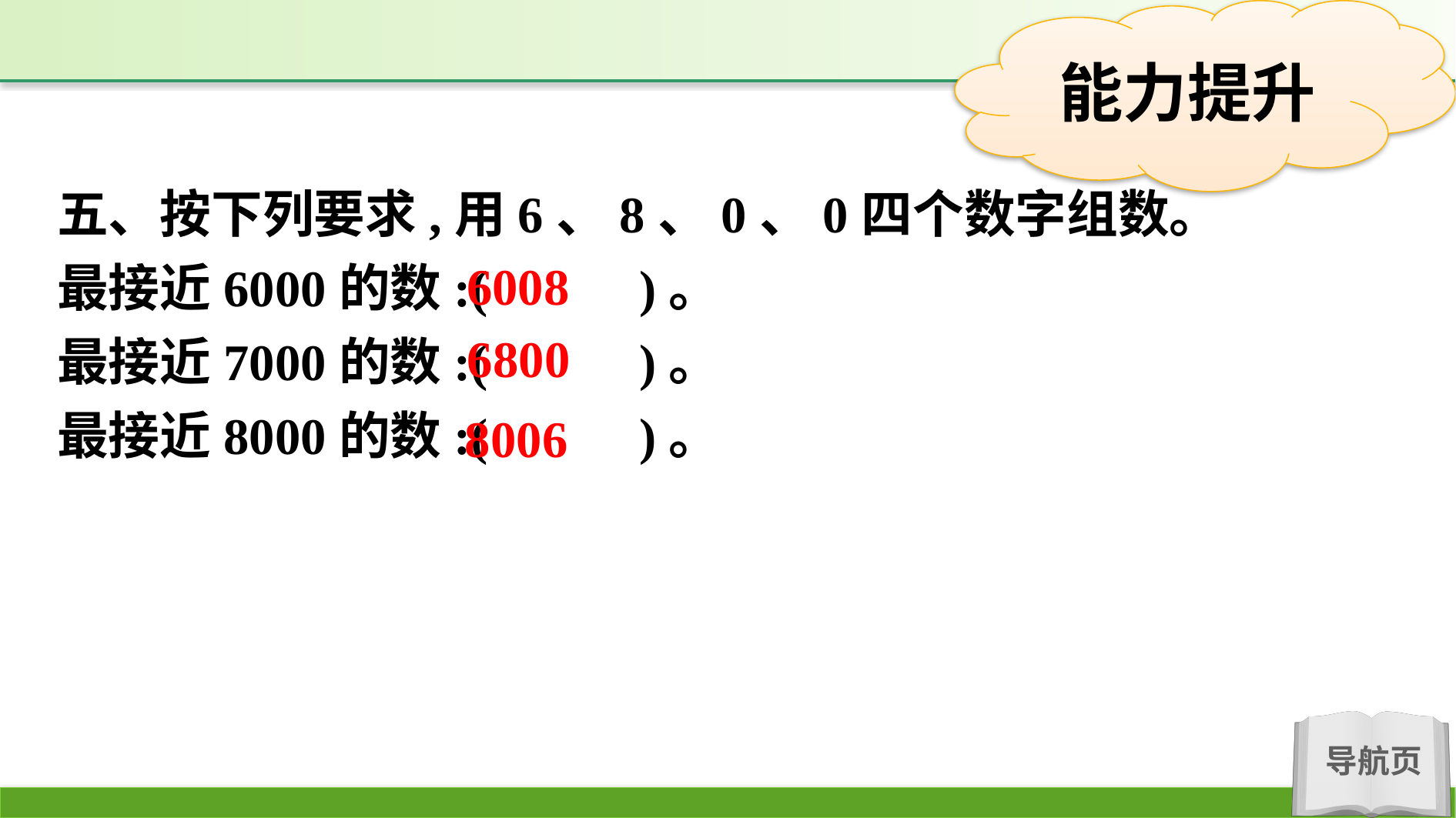

五、按下列要求,用6、8、0、0四个数字组数。
最接近6000的数:(　  　)。
最接近7000的数:(　  　)。
最接近8000的数:(　  　)。
6008
6800
8006